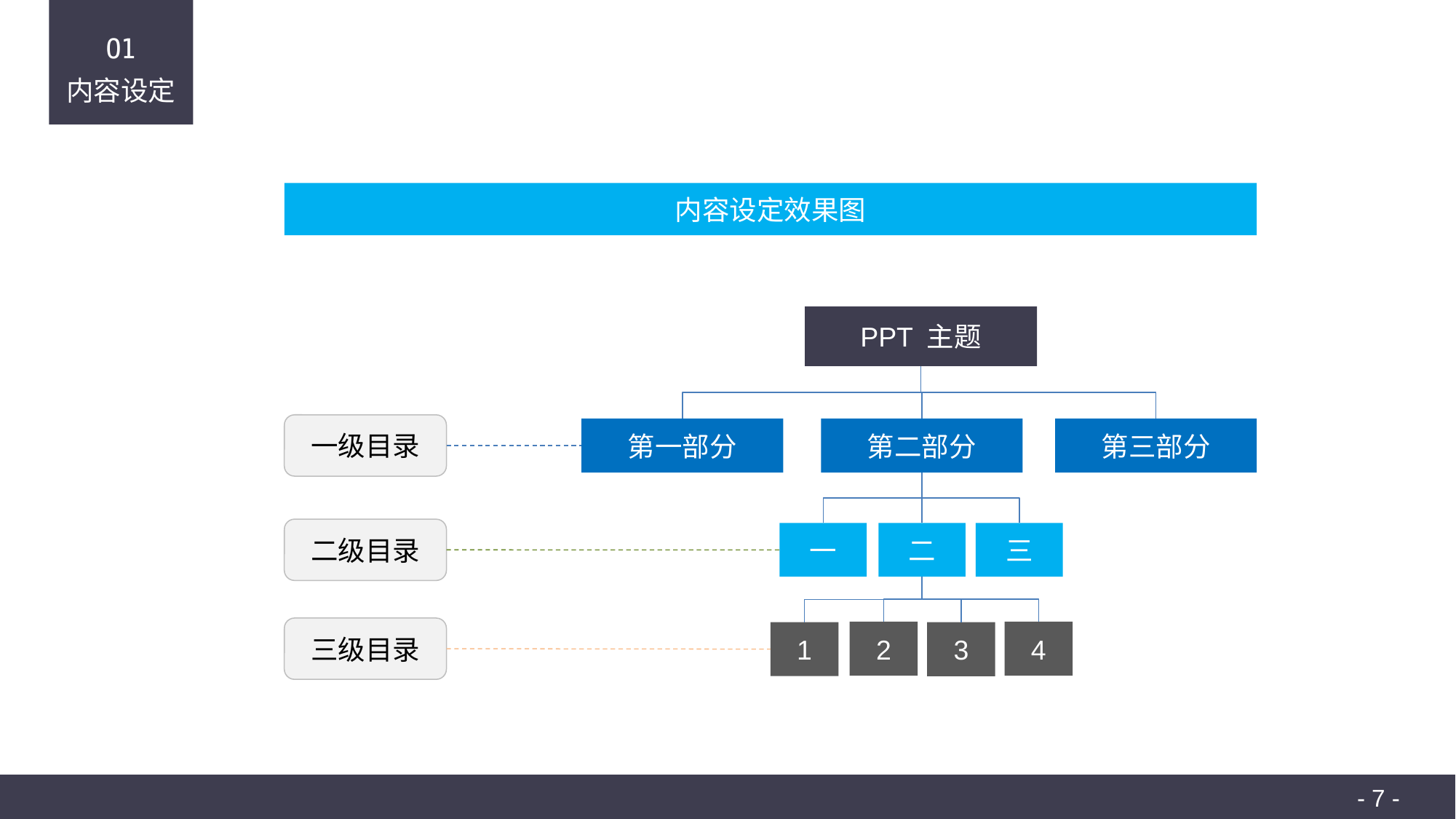

内容设定效果图
PPT 主题
一级目录
第一部分
第二部分
第三部分
二级目录
一
二
三
三级目录
2
4
1
3